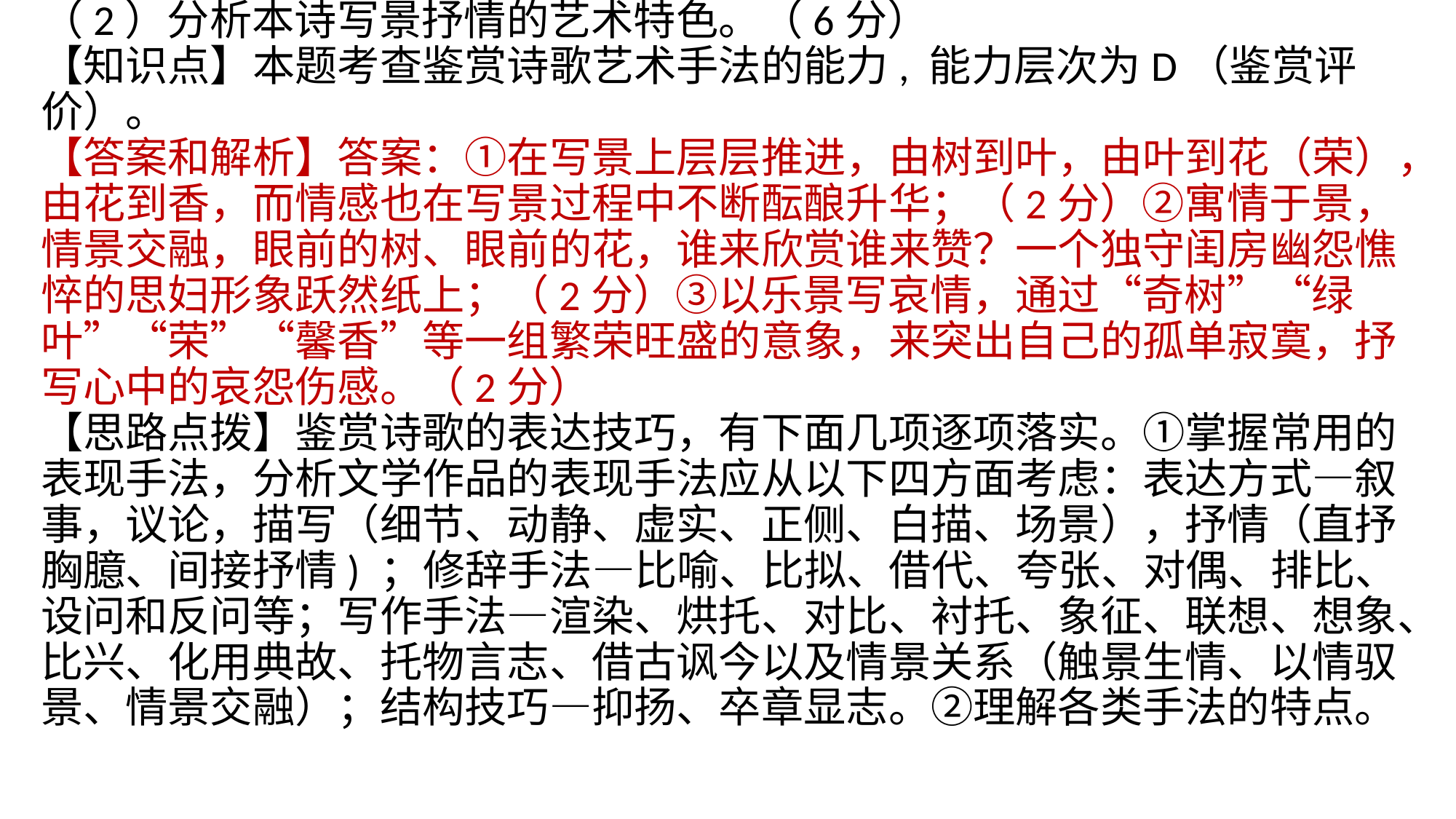

# （2）分析本诗写景抒情的艺术特色。（6分）  【知识点】本题考查鉴赏诗歌艺术手法的能力, 能力层次为D（鉴赏评价）。  【答案和解析】答案：①在写景上层层推进，由树到叶，由叶到花（荣），由花到香，而情感也在写景过程中不断酝酿升华；（2分）②寓情于景，情景交融，眼前的树、眼前的花，谁来欣赏谁来赞？一个独守闺房幽怨憔悴的思妇形象跃然纸上；（2分）③以乐景写哀情，通过“奇树”“绿叶”“荣”“馨香”等一组繁荣旺盛的意象，来突出自己的孤单寂寞，抒写心中的哀怨伤感。（2分）  【思路点拨】鉴赏诗歌的表达技巧，有下面几项逐项落实。①掌握常用的表现手法，分析文学作品的表现手法应从以下四方面考虑：表达方式—叙事，议论，描写（细节、动静、虚实、正侧、白描、场景），抒情（直抒胸臆、间接抒情) ；修辞手法—比喻、比拟、借代、夸张、对偶、排比、设问和反问等；写作手法—渲染、烘托、对比、衬托、象征、联想、想象、比兴、化用典故、托物言志、借古讽今以及情景关系（触景生情、以情驭景、情景交融）；结构技巧—抑扬、卒章显志。②理解各类手法的特点。